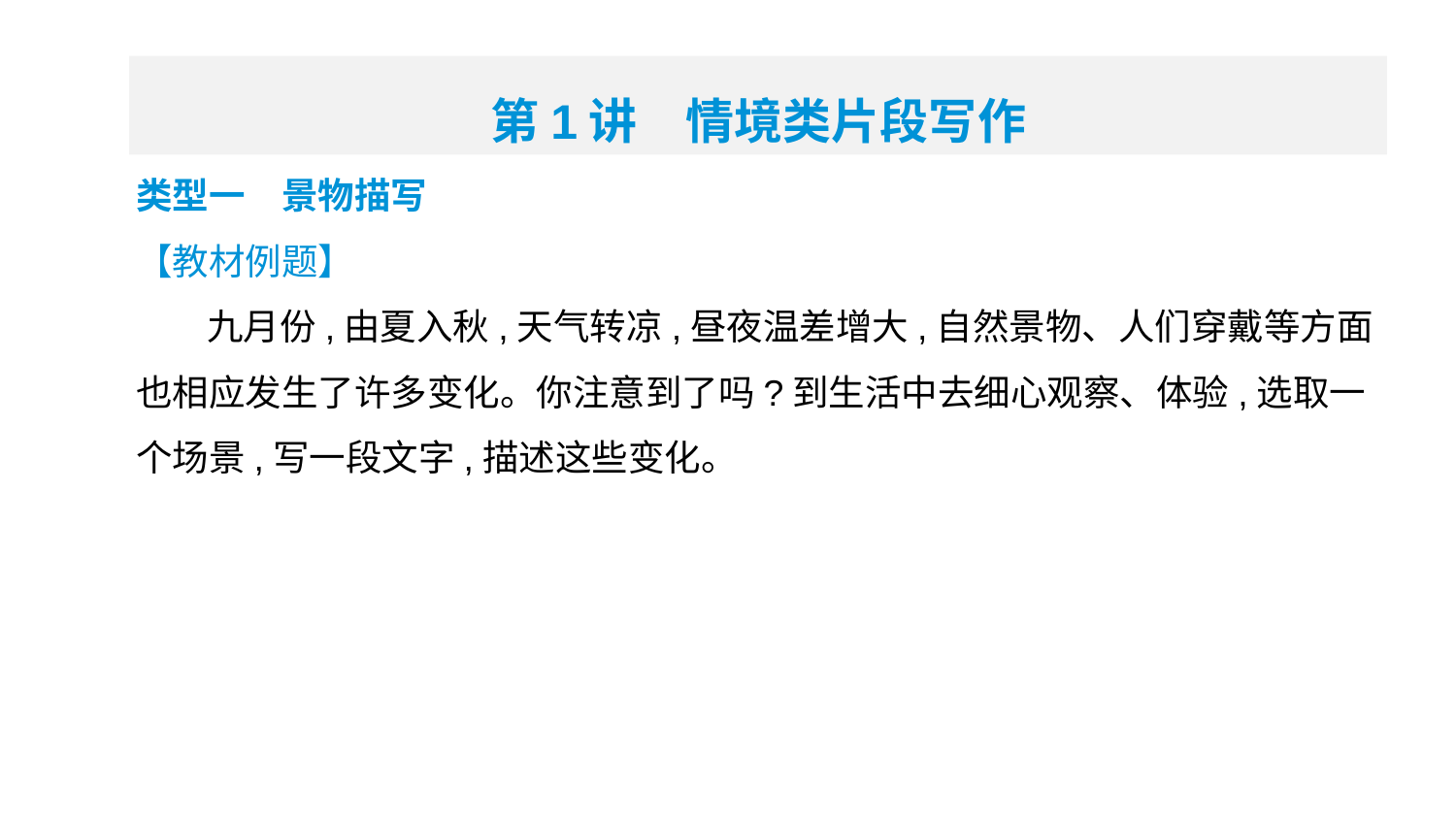

第1讲　情境类片段写作
类型一　景物描写
【教材例题】
九月份,由夏入秋,天气转凉,昼夜温差增大,自然景物、人们穿戴等方面也相应发生了许多变化。你注意到了吗?到生活中去细心观察、体验,选取一个场景,写一段文字,描述这些变化。